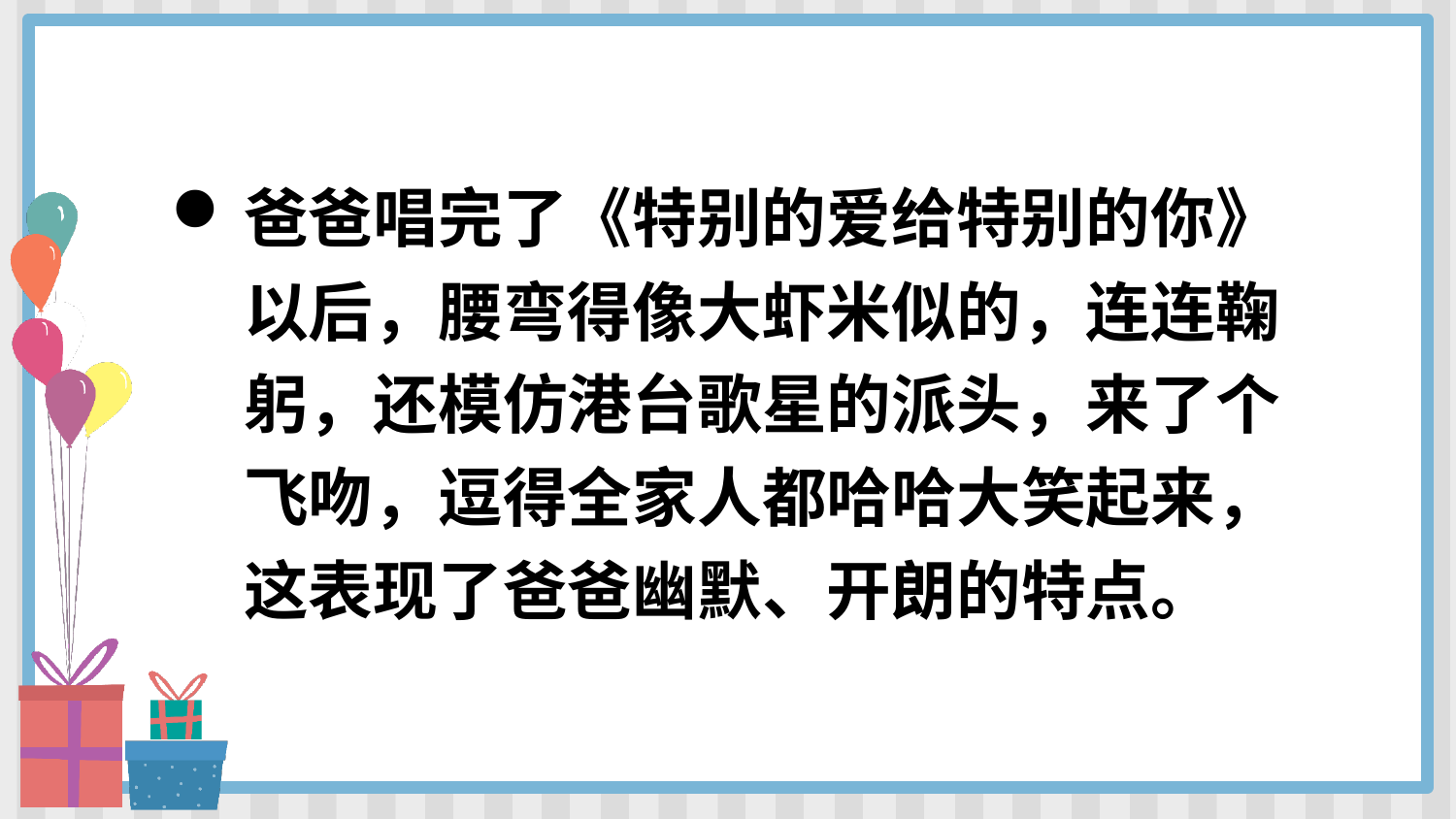

爸爸唱完了《特别的爱给特别的你》以后，腰弯得像大虾米似的，连连鞠躬，还模仿港台歌星的派头，来了个飞吻，逗得全家人都哈哈大笑起来，这表现了爸爸幽默、开朗的特点。